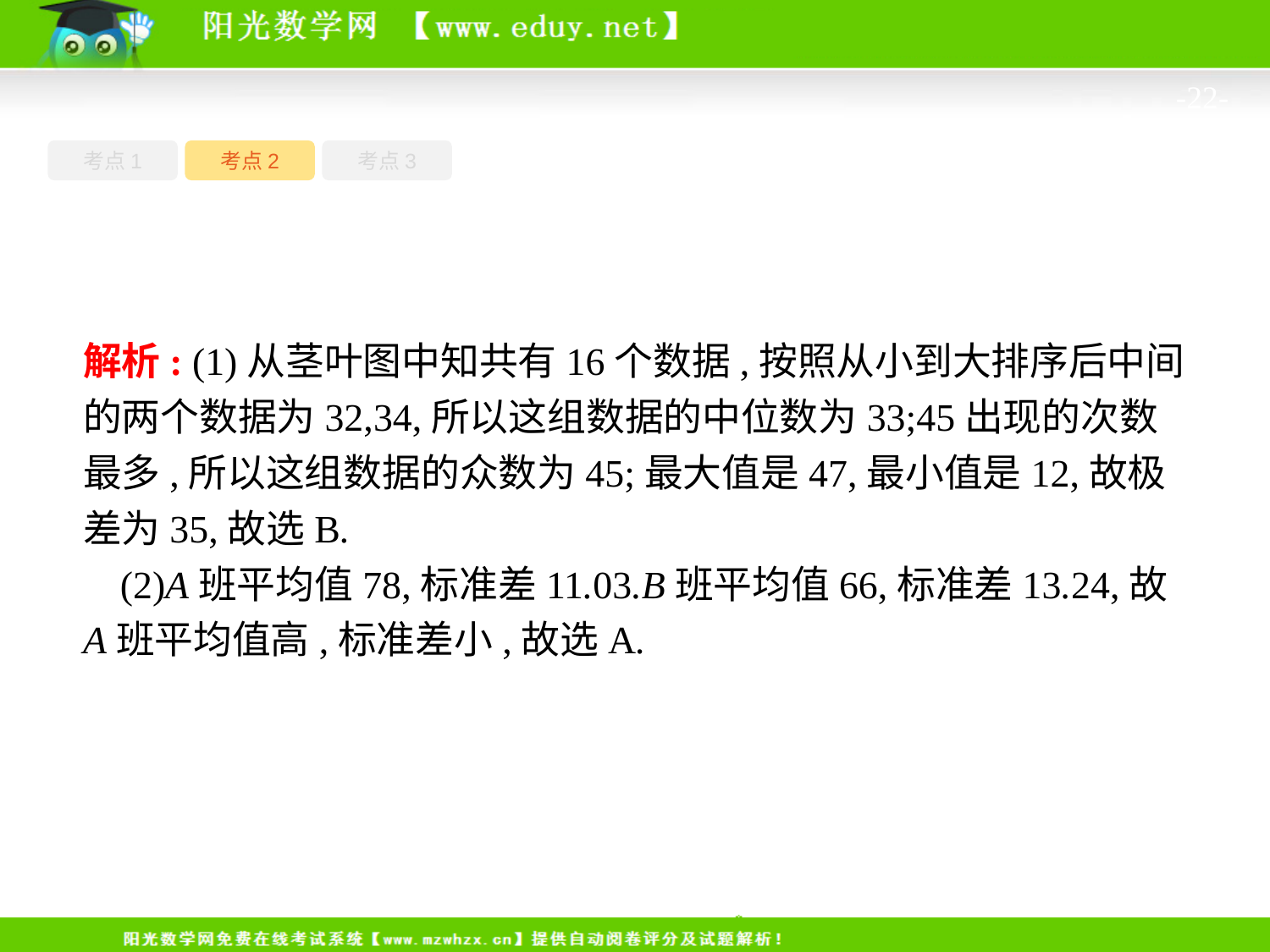

-22-
考点1
考点3
考点2
解析: (1)从茎叶图中知共有16个数据,按照从小到大排序后中间的两个数据为32,34,所以这组数据的中位数为33;45出现的次数最多,所以这组数据的众数为45;最大值是47,最小值是12,故极差为35,故选B.
(2)A班平均值78,标准差11.03.B班平均值66,标准差13.24,故A班平均值高,标准差小,故选A.